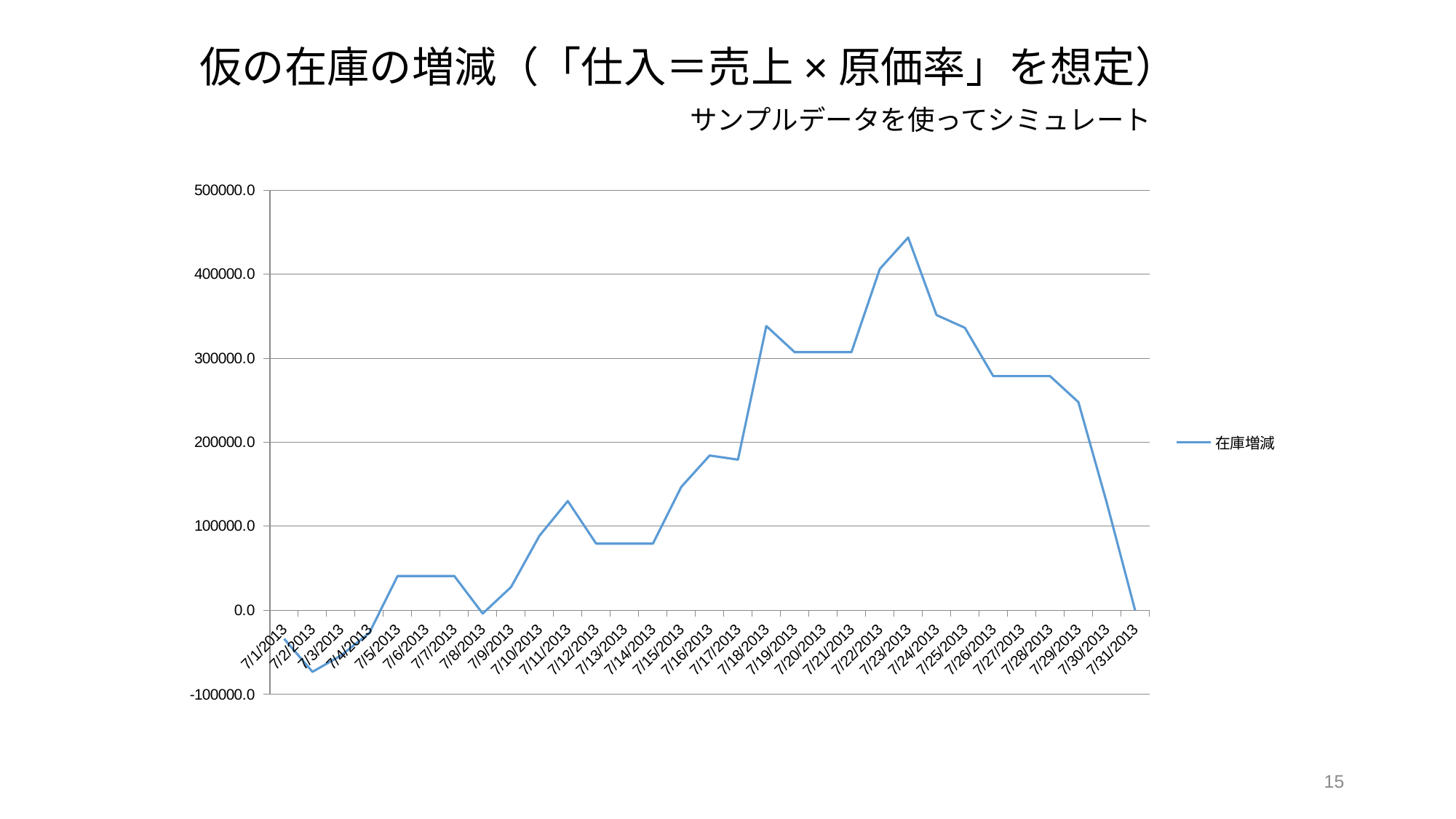

仮の在庫の増減（「仕入＝売上×原価率」を想定）
サンプルデータを使ってシミュレート

### Chart

| Category |  |
|---|---|
| 41456 | -33863.24356210767 |
| 41457 | -73244.14207073406 |
| 41458 | -53887.515301009524 |
| 41459 | -27087.19685571792 |
| 41460 | 40816.67025162431 |
| 41461 | 40816.67025162431 |
| 41462 | 40816.67025162431 |
| 41463 | -3907.1703427197644 |
| 41464 | 27660.475736495922 |
| 41465 | 88616.42420941207 |
| 41466 | 130038.75478723261 |
| 41467 | 79392.91728396527 |
| 41468 | 79392.91728396527 |
| 41469 | 79392.91728396527 |
| 41470 | 146795.53228386643 |
| 41471 | 184208.29707120953 |
| 41472 | 179270.7519665606 |
| 41473 | 338315.2216857674 |
| 41474 | 307189.8512768984 |
| 41475 | 307189.8512768984 |
| 41476 | 307189.8512768984 |
| 41477 | 406260.29897459934 |
| 41478 | 443620.33799629763 |
| 41479 | 351384.4129405477 |
| 41480 | 336164.76221945777 |
| 41481 | 278653.5031807787 |
| 41482 | 278653.5031807787 |
| 41483 | 278653.5031807787 |
| 41484 | 247792.39831738628 |
| 41485 | 128030.76793798886 |
| 41486 | 1.1641532182693481e-10 |
15